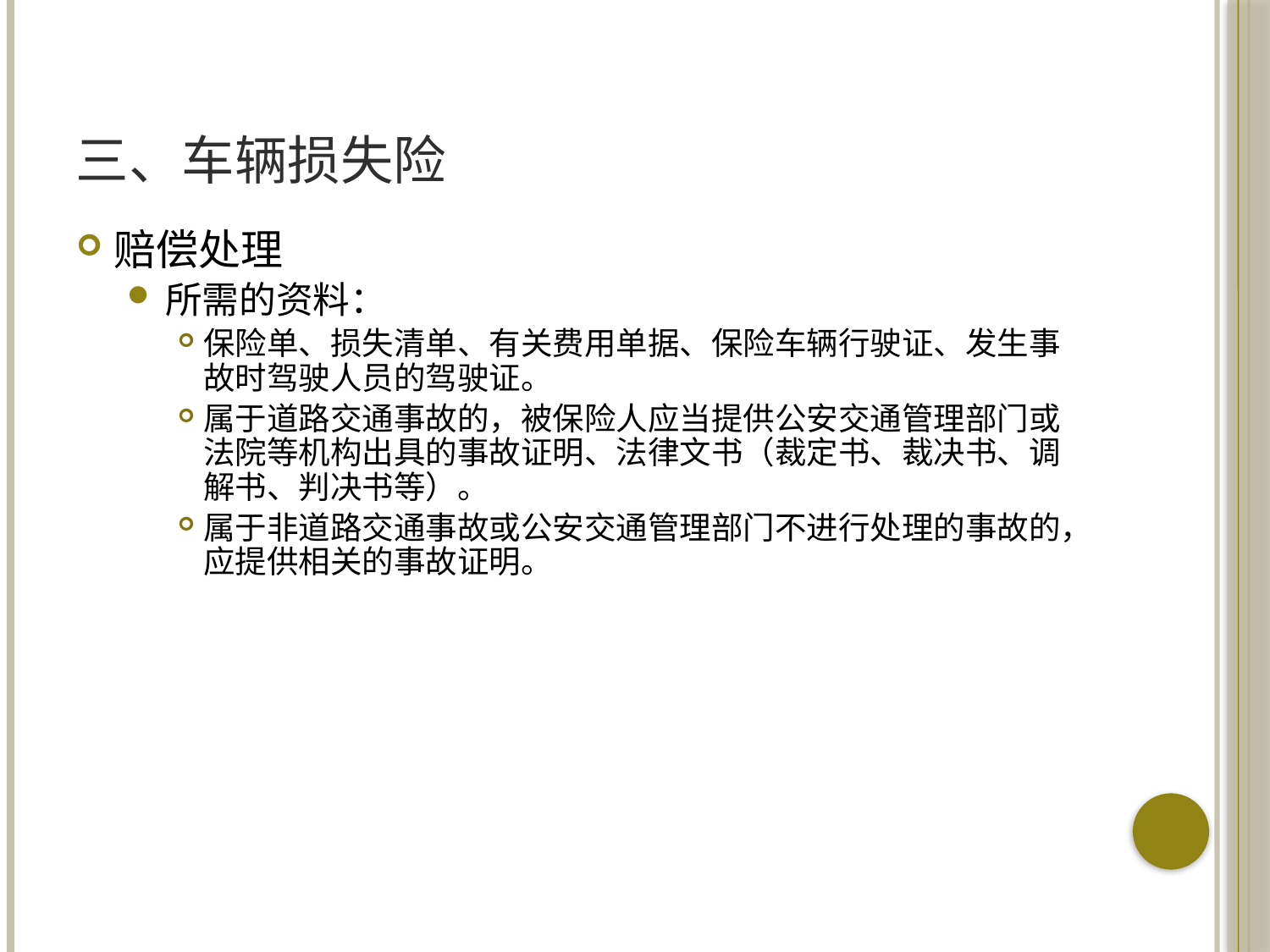

# 三、车辆损失险
赔偿处理
所需的资料：
保险单、损失清单、有关费用单据、保险车辆行驶证、发生事故时驾驶人员的驾驶证。
属于道路交通事故的，被保险人应当提供公安交通管理部门或法院等机构出具的事故证明、法律文书（裁定书、裁决书、调解书、判决书等）。
属于非道路交通事故或公安交通管理部门不进行处理的事故的，应提供相关的事故证明。